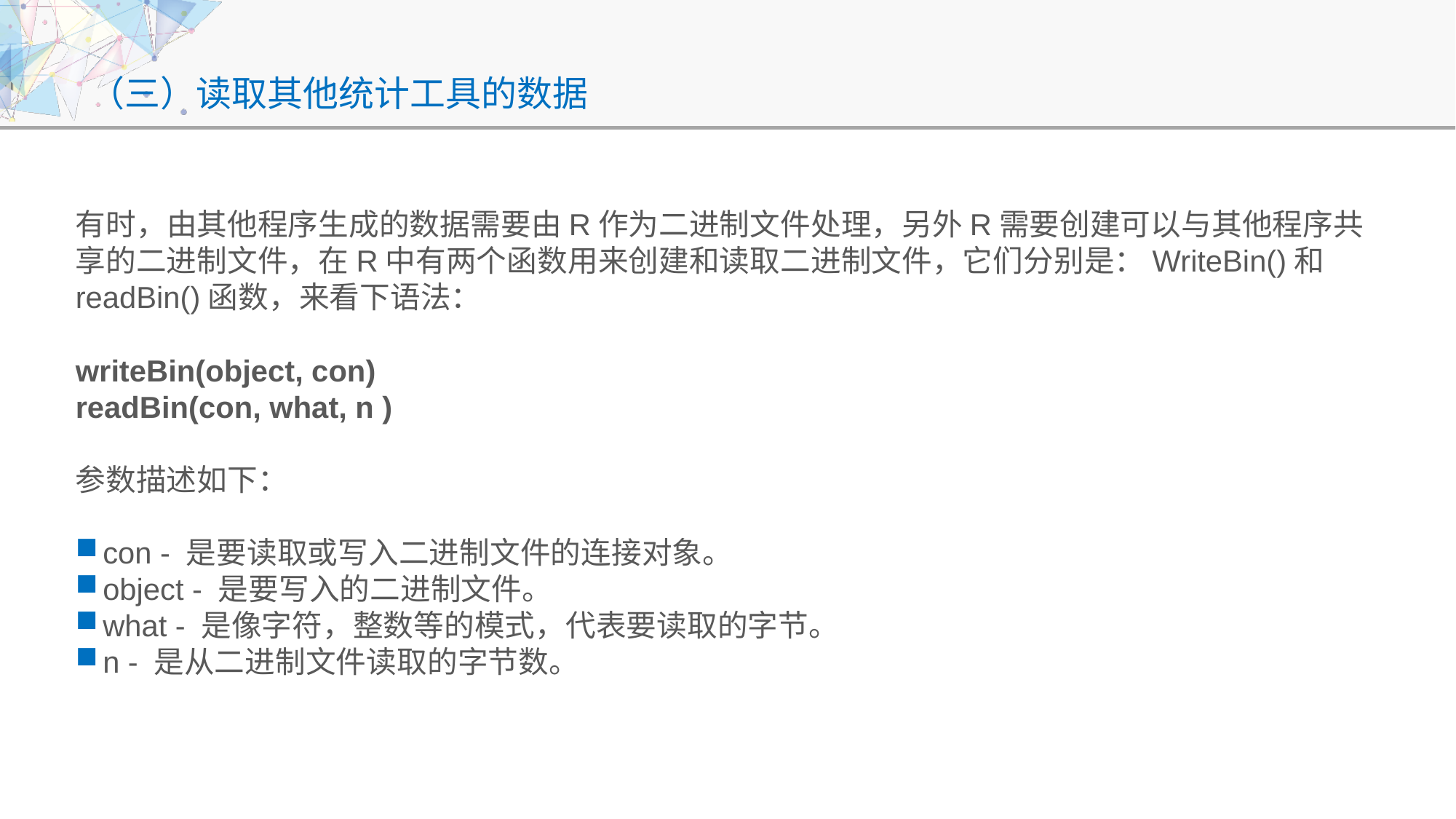

# （三）读取其他统计工具的数据

有时，由其他程序生成的数据需要由R作为二进制文件处理，另外R需要创建可以与其他程序共享的二进制文件，在R中有两个函数用来创建和读取二进制文件，它们分别是：WriteBin()和readBin()函数，来看下语法：

writeBin(object, con)
readBin(con, what, n )

参数描述如下：

con - 是要读取或写入二进制文件的连接对象。
object - 是要写入的二进制文件。
what - 是像字符，整数等的模式，代表要读取的字节。
n - 是从二进制文件读取的字节数。